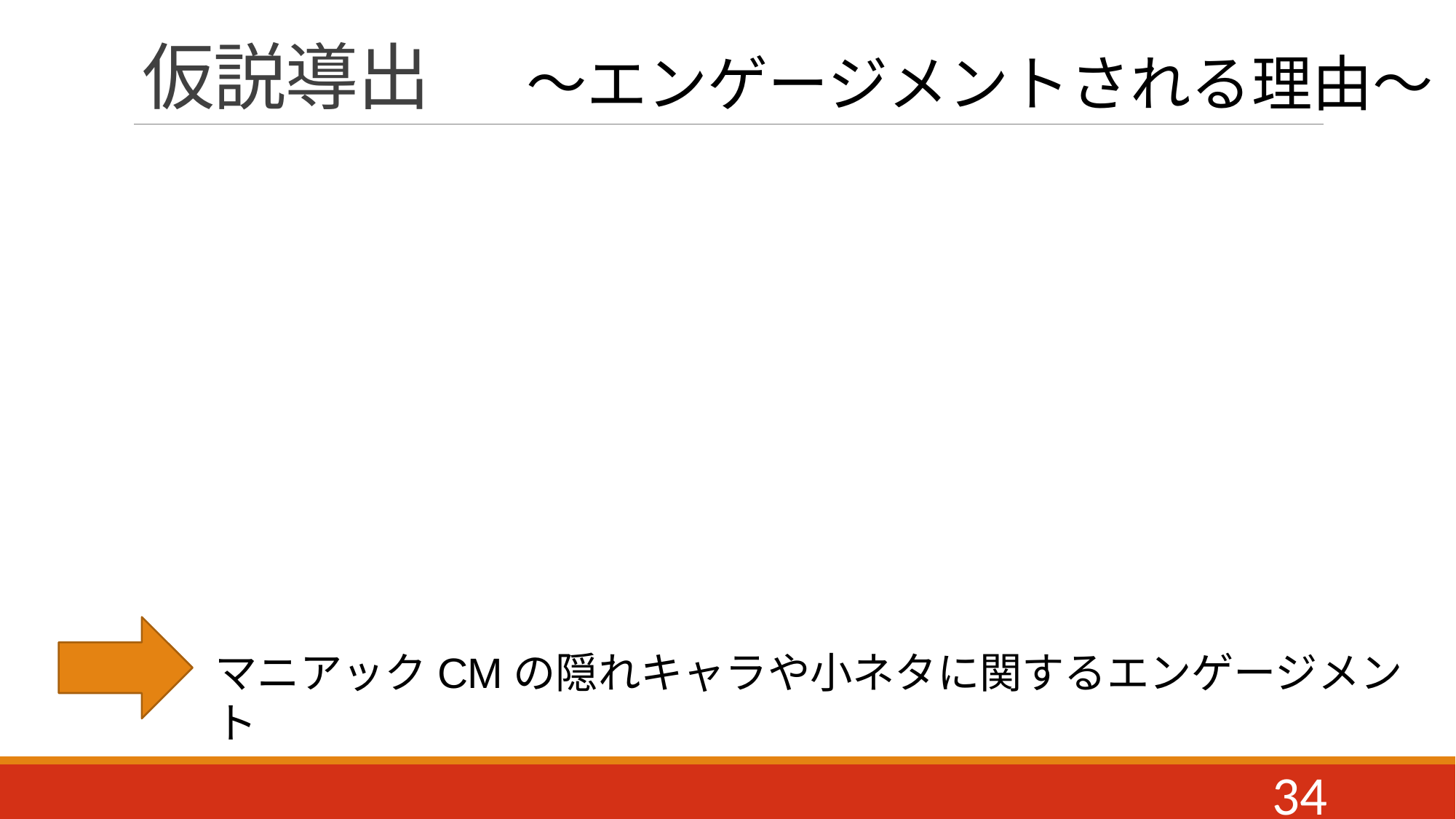

# 仮説導出
～エンゲージメントされる理由～

マニアックCMの隠れキャラや小ネタに関するエンゲージメント
34